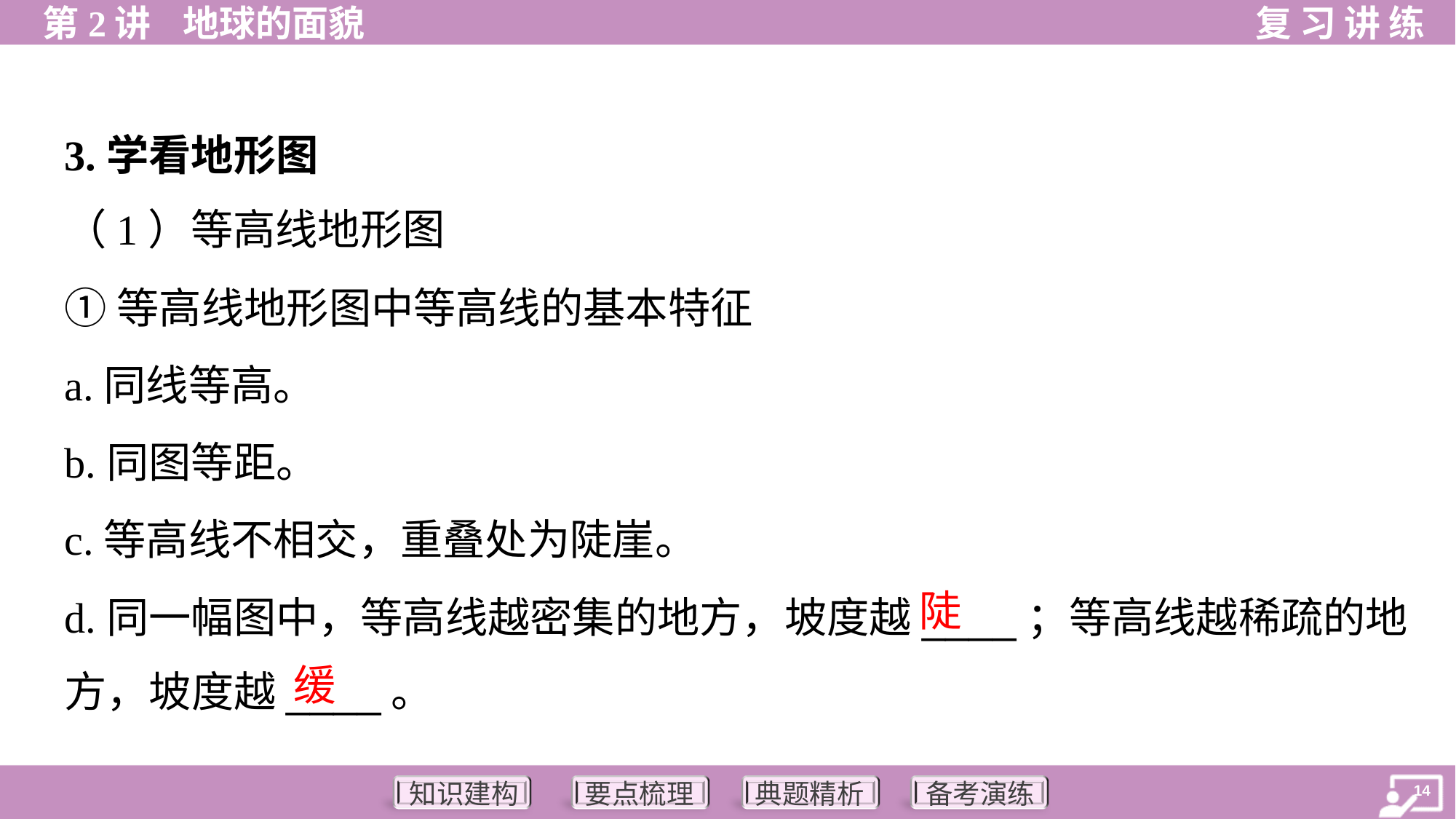

3.学看地形图
（1）等高线地形图
①等高线地形图中等高线的基本特征
a.同线等高。
b.同图等距。
c.等高线不相交，重叠处为陡崖。
d.同一幅图中，等高线越密集的地方，坡度越____；等高线越稀疏的地
方，坡度越____。
陡
缓